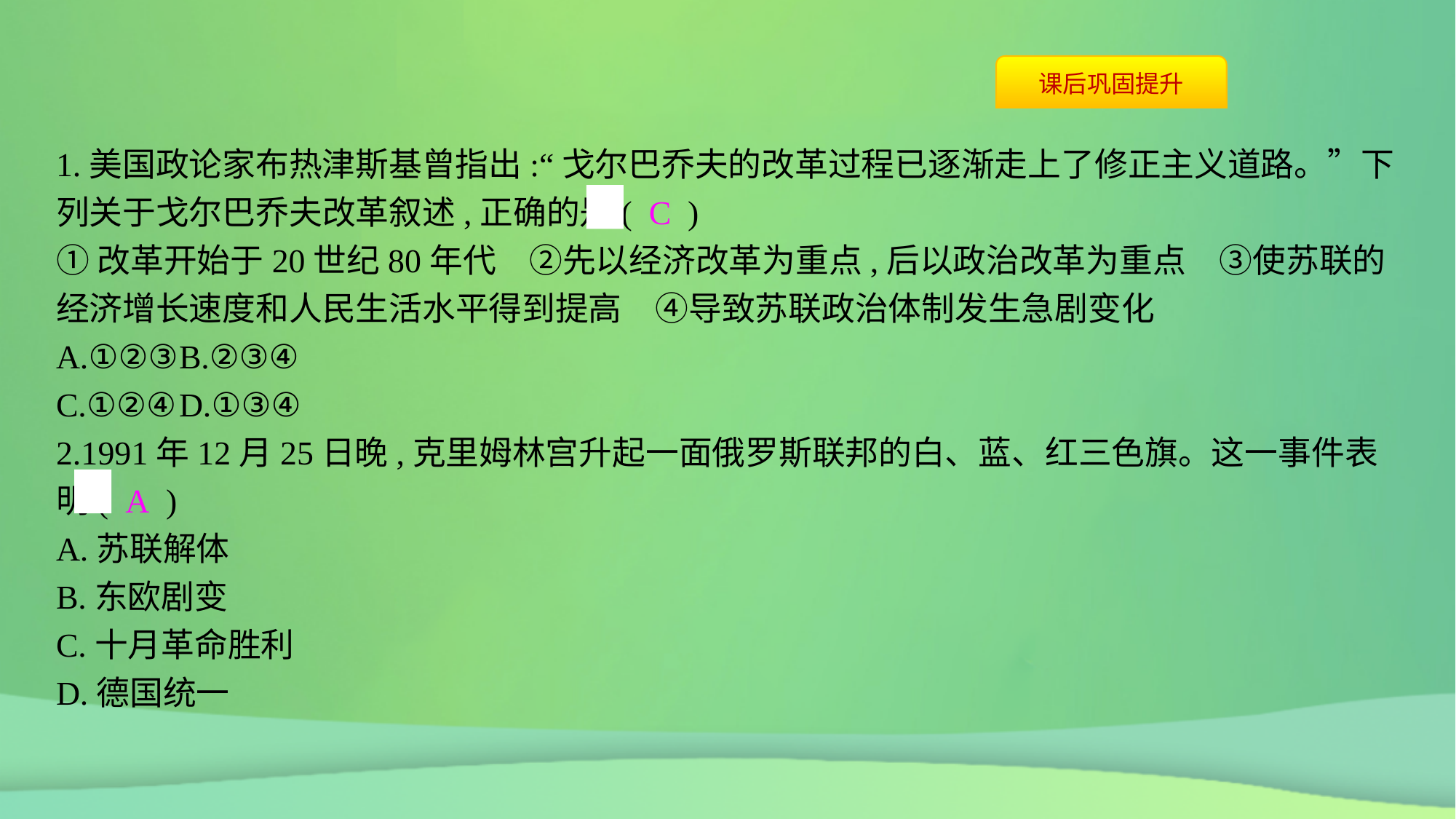

1.美国政论家布热津斯基曾指出:“戈尔巴乔夫的改革过程已逐渐走上了修正主义道路。”下列关于戈尔巴乔夫改革叙述,正确的是(  C  )
①改革开始于20世纪80年代　②先以经济改革为重点,后以政治改革为重点　③使苏联的经济增长速度和人民生活水平得到提高　④导致苏联政治体制发生急剧变化
A.①②③	B.②③④
C.①②④	D.①③④
2.1991年12月25日晚,克里姆林宫升起一面俄罗斯联邦的白、蓝、红三色旗。这一事件表明(  A  )
A.苏联解体
B.东欧剧变
C.十月革命胜利
D.德国统一